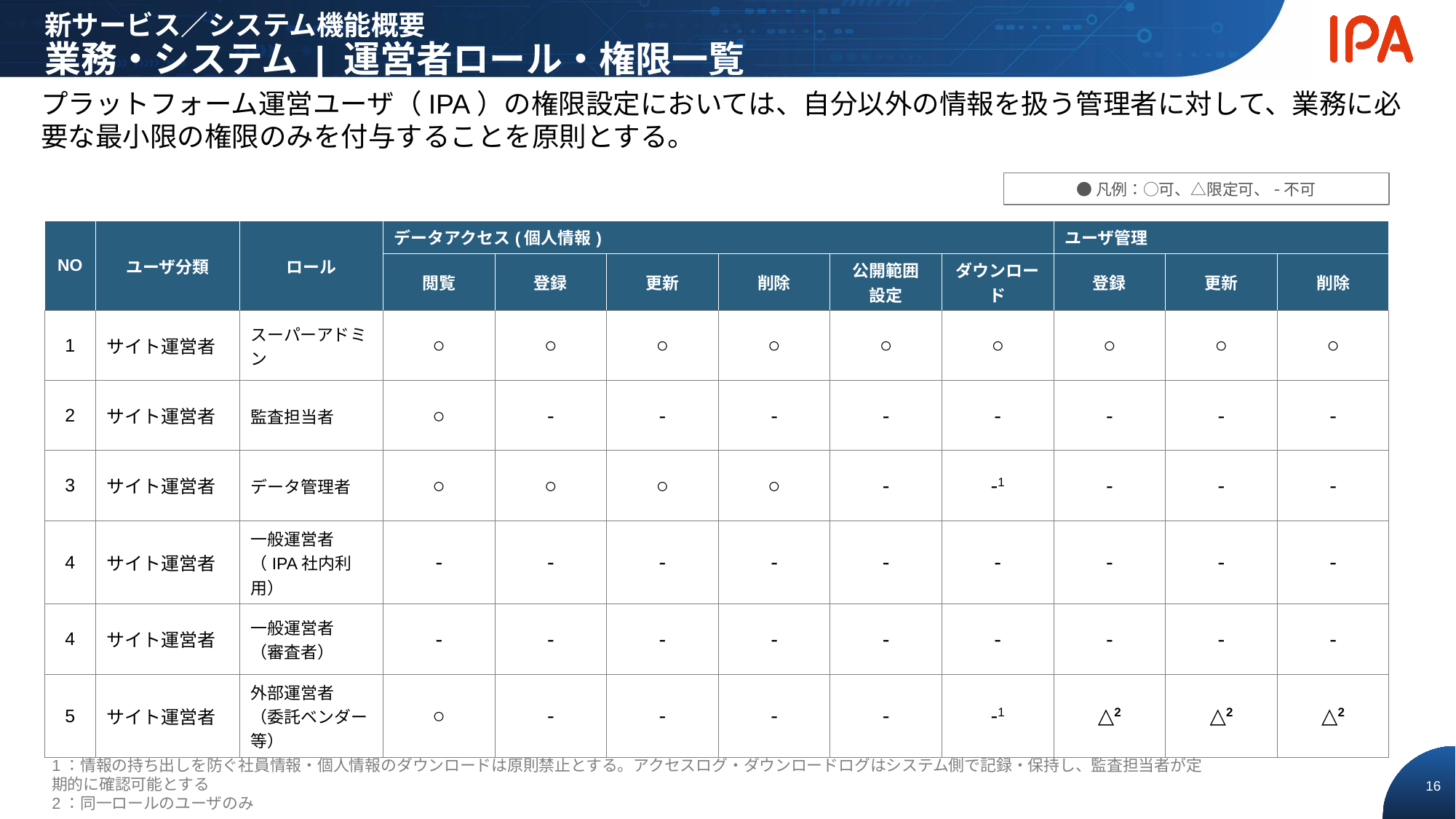

# 新サービス／システム機能概要 業務・システム | 運営者ロール・権限一覧
プラットフォーム運営ユーザ（IPA）の権限設定においては、自分以外の情報を扱う管理者に対して、業務に必要な最小限の権限のみを付与することを原則とする。

●凡例：○可、△限定可、-不可
| NO | ユーザ分類 | ロール | データアクセス(個人情報) |  |  |  |  |  | ユーザ管理 |  |  |
| --- | --- | --- | --- | --- | --- | --- | --- | --- | --- | --- | --- |
|  |  |  | 閲覧 | 登録 | 更新 | 削除 | 公開範囲 設定 | ダウンロード | 登録 | 更新 | 削除 |
| 1 | サイト運営者 | スーパーアドミン | ○ | ○ | ○ | ○ | ○ | ○ | ○ | ○ | ○ |
| 2 | サイト運営者 | 監査担当者 | ○ | - | - | - | - | - | - | - | - |
| 3 | サイト運営者 | データ管理者 | ○ | ○ | ○ | ○ | - | -1 | - | - | - |
| 4 | サイト運営者 | 一般運営者 （IPA社内利用） | - | - | - | - | - | - | - | - | - |
| 4 | サイト運営者 | 一般運営者 （審査者） | - | - | - | - | - | - | - | - | - |
| 5 | サイト運営者 | 外部運営者 （委託ベンダー等） | ○ | - | - | - | - | -1 | △2 | △2 | △2 |
1：情報の持ち出しを防ぐ社員情報・個人情報のダウンロードは原則禁止とする。アクセスログ・ダウンロードログはシステム側で記録・保持し、監査担当者が定期的に確認可能とする
2：同一ロールのユーザのみ